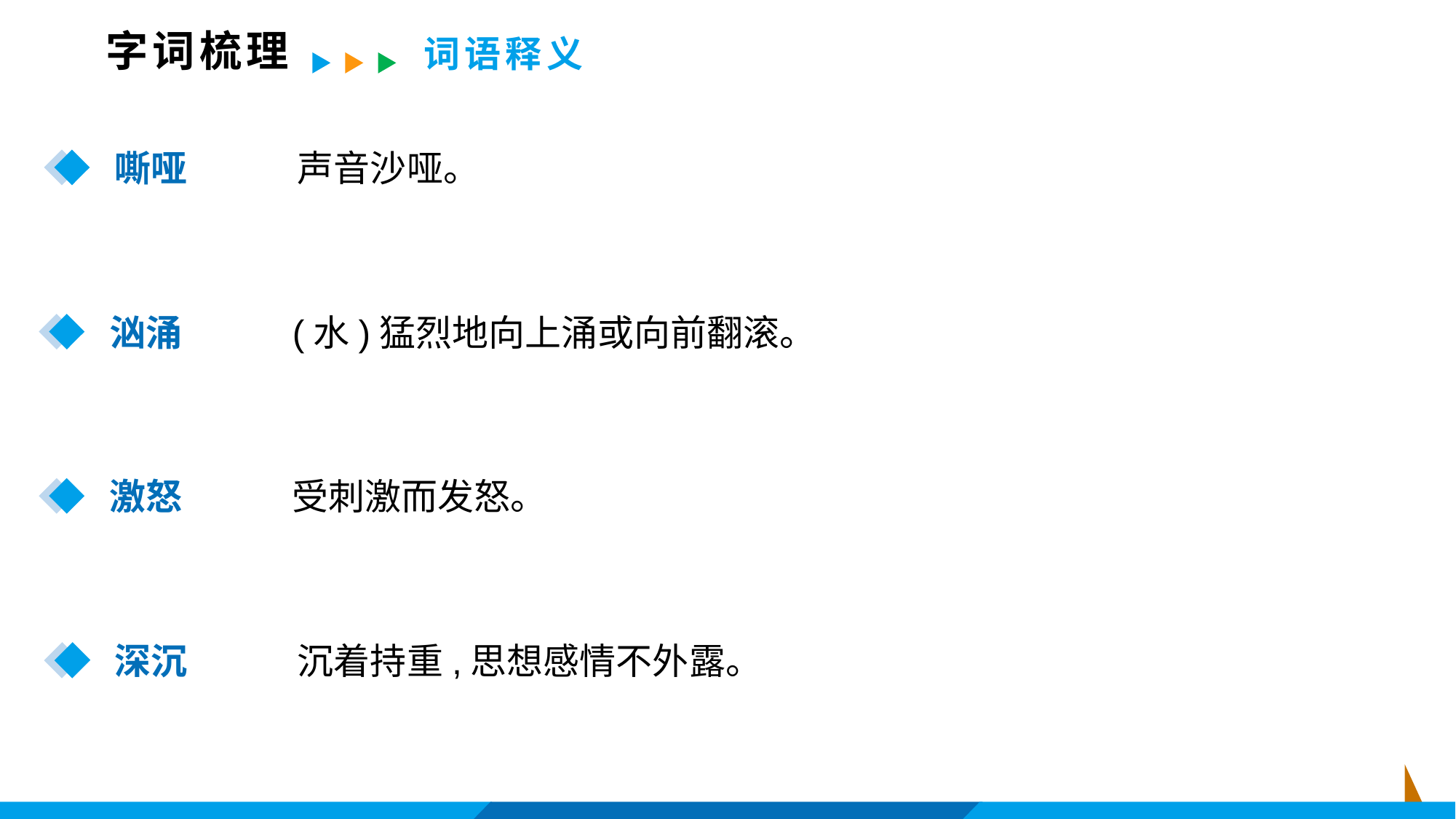

字词梳理
词语释义

声音沙哑。
嘶哑

汹涌
(水)猛烈地向上涌或向前翻滚。

激怒
受刺激而发怒。

深沉
沉着持重,思想感情不外露。